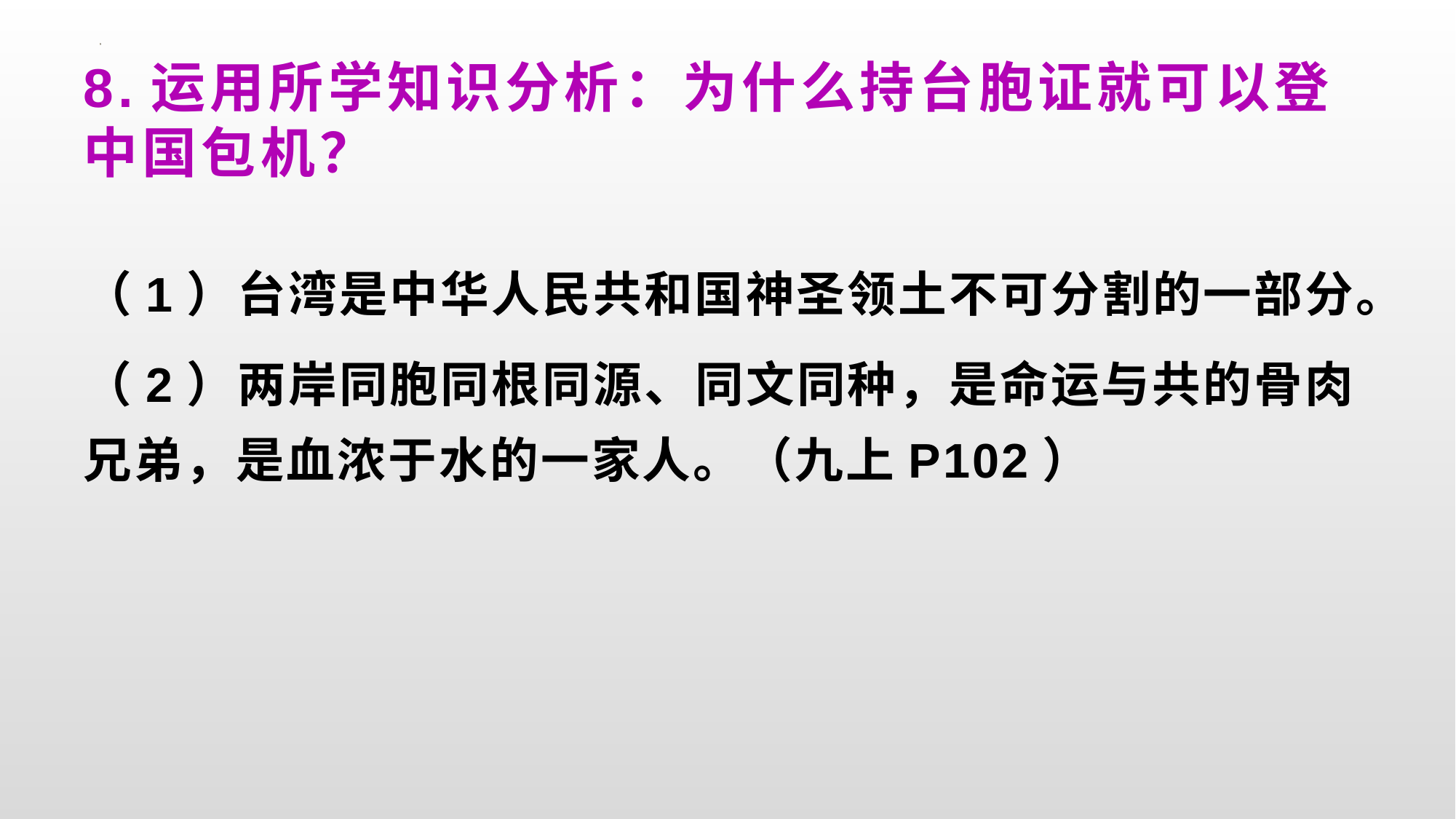

# 8.运用所学知识分析：为什么持台胞证就可以登中国包机？
（1）台湾是中华人民共和国神圣领土不可分割的一部分。
（2）两岸同胞同根同源、同文同种，是命运与共的骨肉兄弟，是血浓于水的一家人。（九上P102）